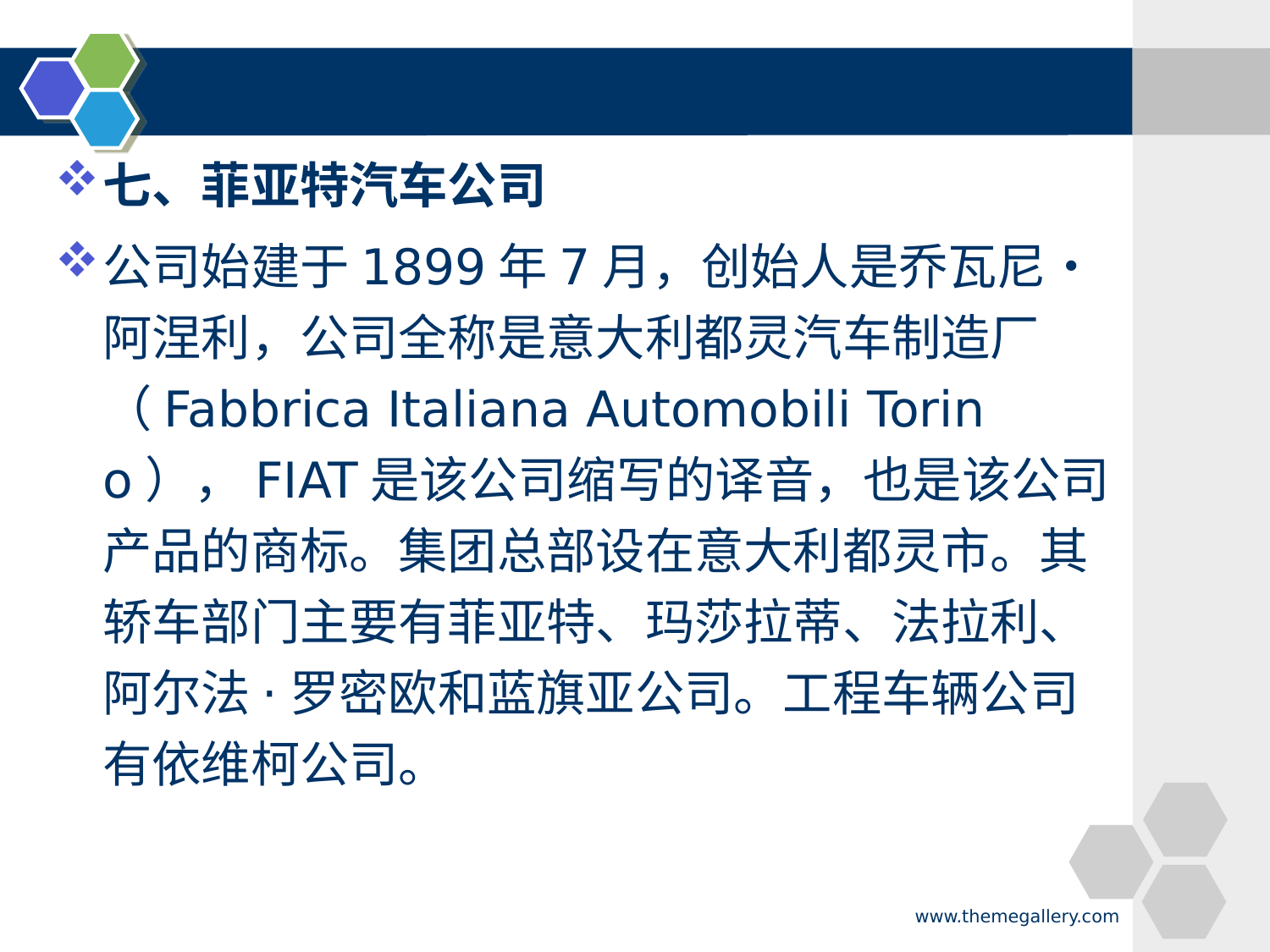

#
七、菲亚特汽车公司
公司始建于1899年7月，创始人是乔瓦尼•阿涅利，公司全称是意大利都灵汽车制造厂（Fabbrica Italiana Automobili Torino），FIAT是该公司缩写的译音，也是该公司产品的商标。集团总部设在意大利都灵市。其轿车部门主要有菲亚特、玛莎拉蒂、法拉利、阿尔法·罗密欧和蓝旗亚公司。工程车辆公司有依维柯公司。

www.themegallery.com